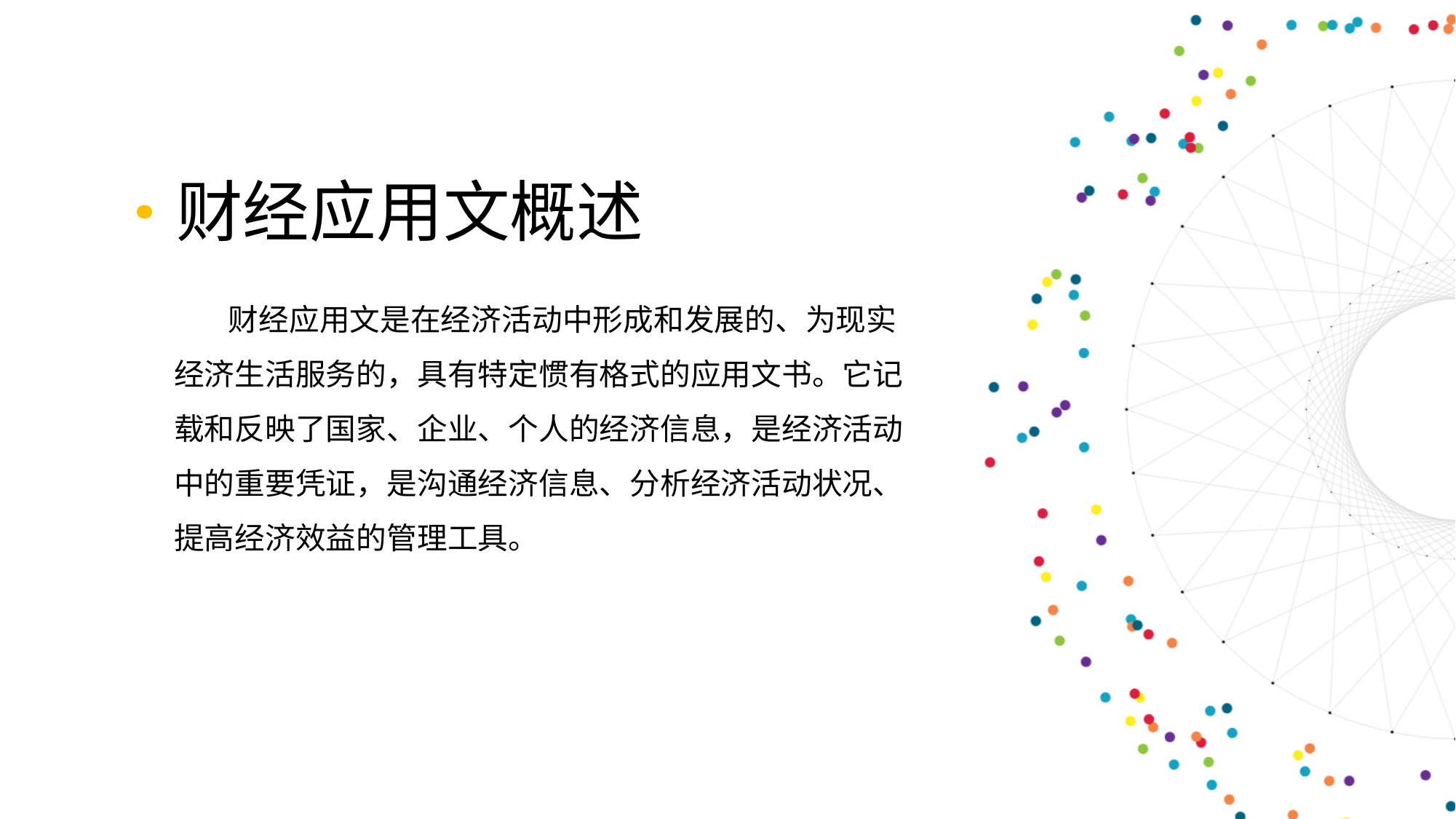

财经应用文概述

       财经应用文是在经济活动中形成和发展的、为现实经济生活服务的，具有特定惯有格式的应用文书。它记载和反映了国家、企业、个人的经济信息，是经济活动中的重要凭证，是沟通经济信息、分析经济活动状况、提高经济效益的管理工具。